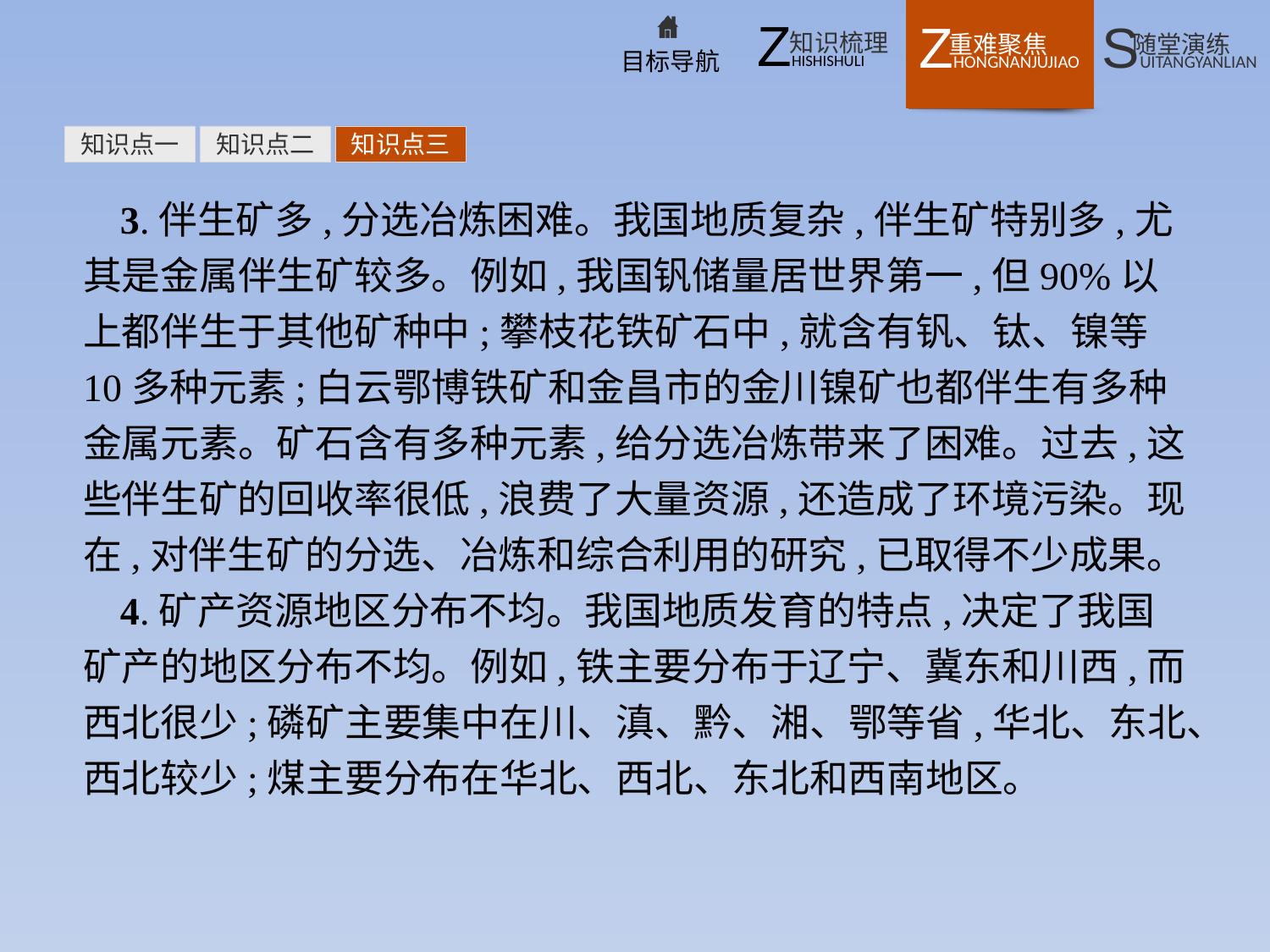

知识点一
知识点二
知识点三
3.伴生矿多,分选冶炼困难。我国地质复杂,伴生矿特别多,尤其是金属伴生矿较多。例如,我国钒储量居世界第一,但90%以上都伴生于其他矿种中;攀枝花铁矿石中,就含有钒、钛、镍等10多种元素;白云鄂博铁矿和金昌市的金川镍矿也都伴生有多种金属元素。矿石含有多种元素,给分选冶炼带来了困难。过去,这些伴生矿的回收率很低,浪费了大量资源,还造成了环境污染。现在,对伴生矿的分选、冶炼和综合利用的研究,已取得不少成果。
4.矿产资源地区分布不均。我国地质发育的特点,决定了我国矿产的地区分布不均。例如,铁主要分布于辽宁、冀东和川西,而西北很少;磷矿主要集中在川、滇、黔、湘、鄂等省,华北、东北、西北较少;煤主要分布在华北、西北、东北和西南地区。